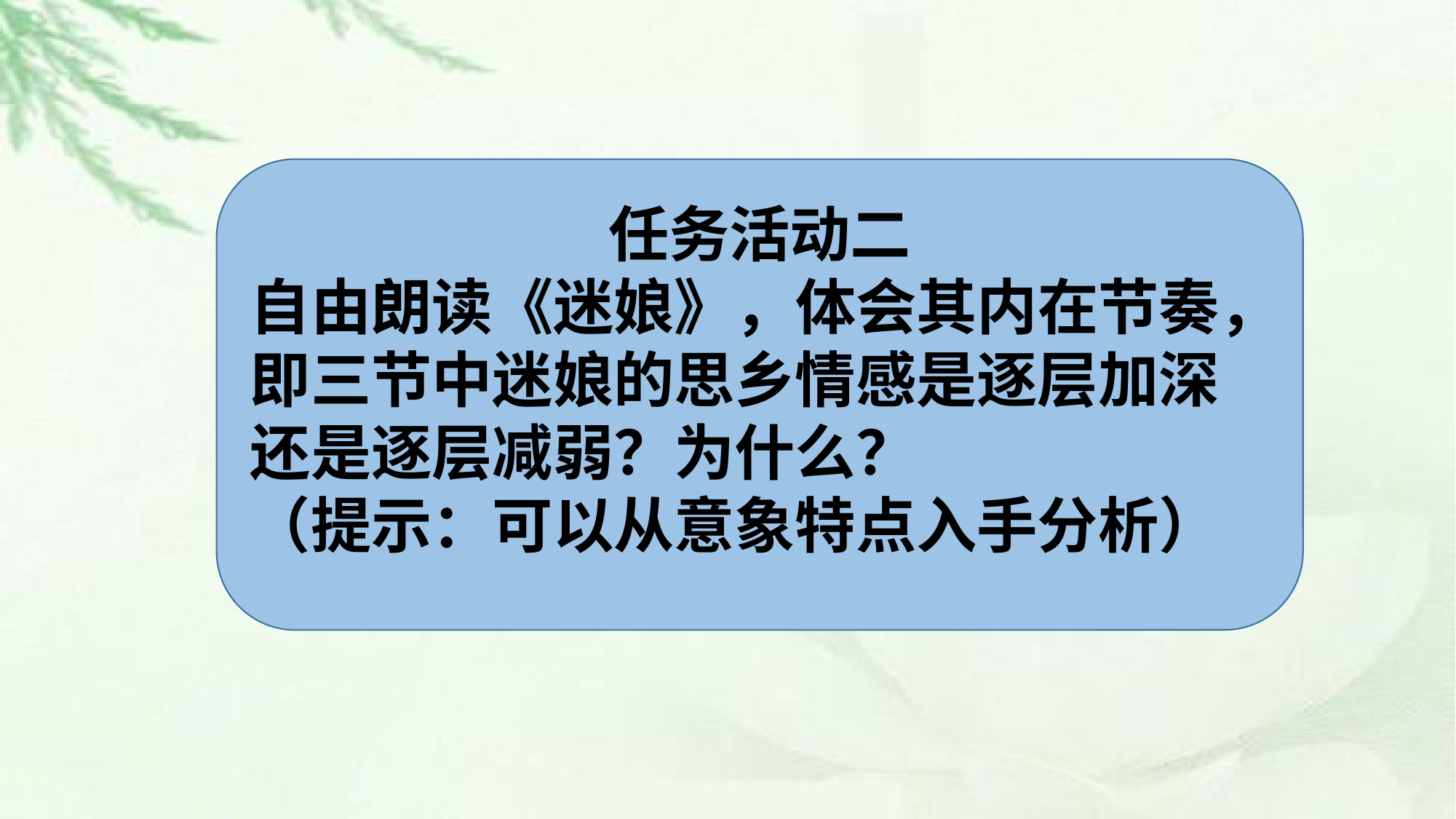

任务活动二
自由朗读《迷娘》，体会其内在节奏，即三节中迷娘的思乡情感是逐层加深还是逐层减弱？为什么？
（提示：可以从意象特点入手分析）